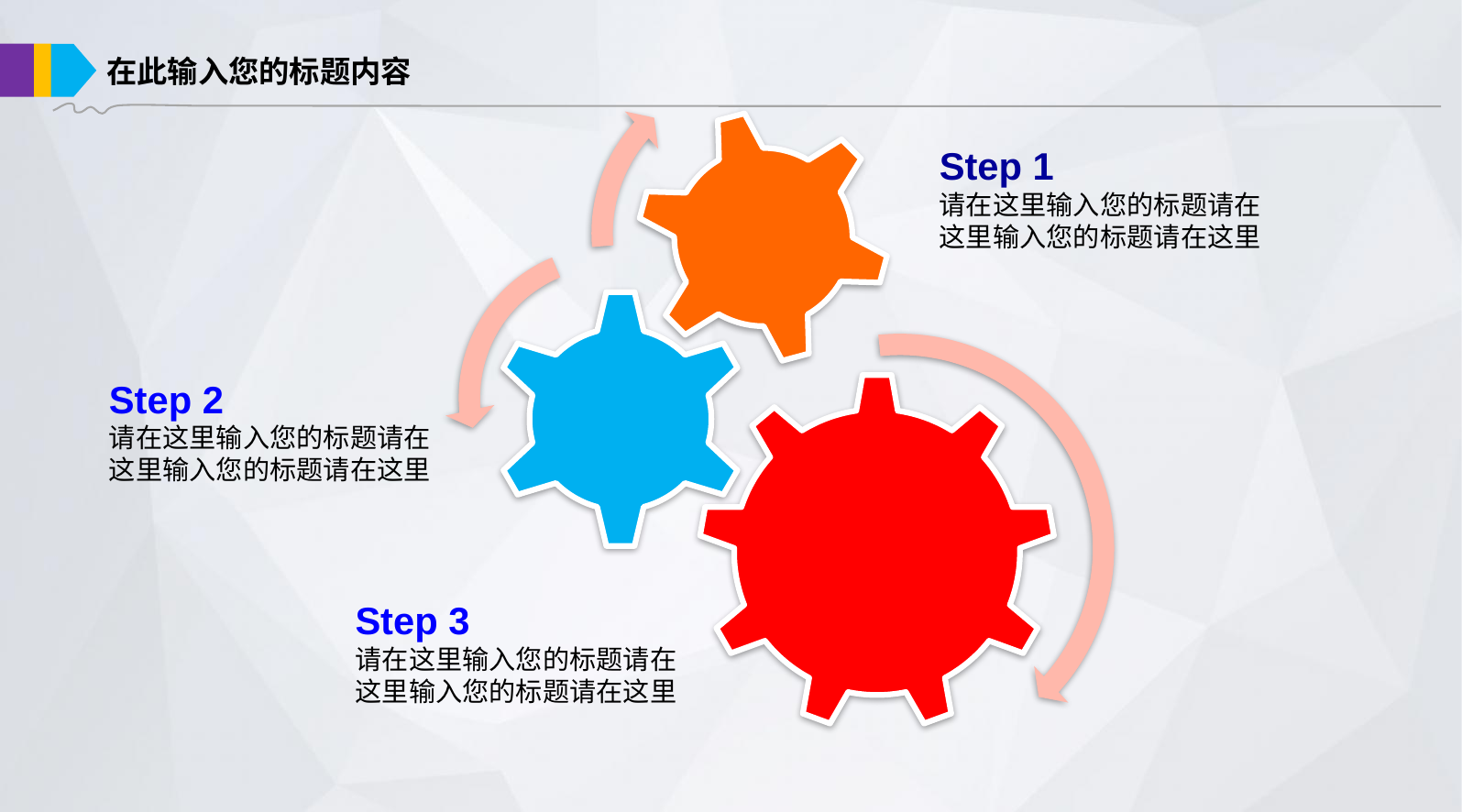

在此输入您的标题内容

Step 1
请在这里输入您的标题请在这里输入您的标题请在这里

Step 2
请在这里输入您的标题请在这里输入您的标题请在这里

Step 3
请在这里输入您的标题请在这里输入您的标题请在这里